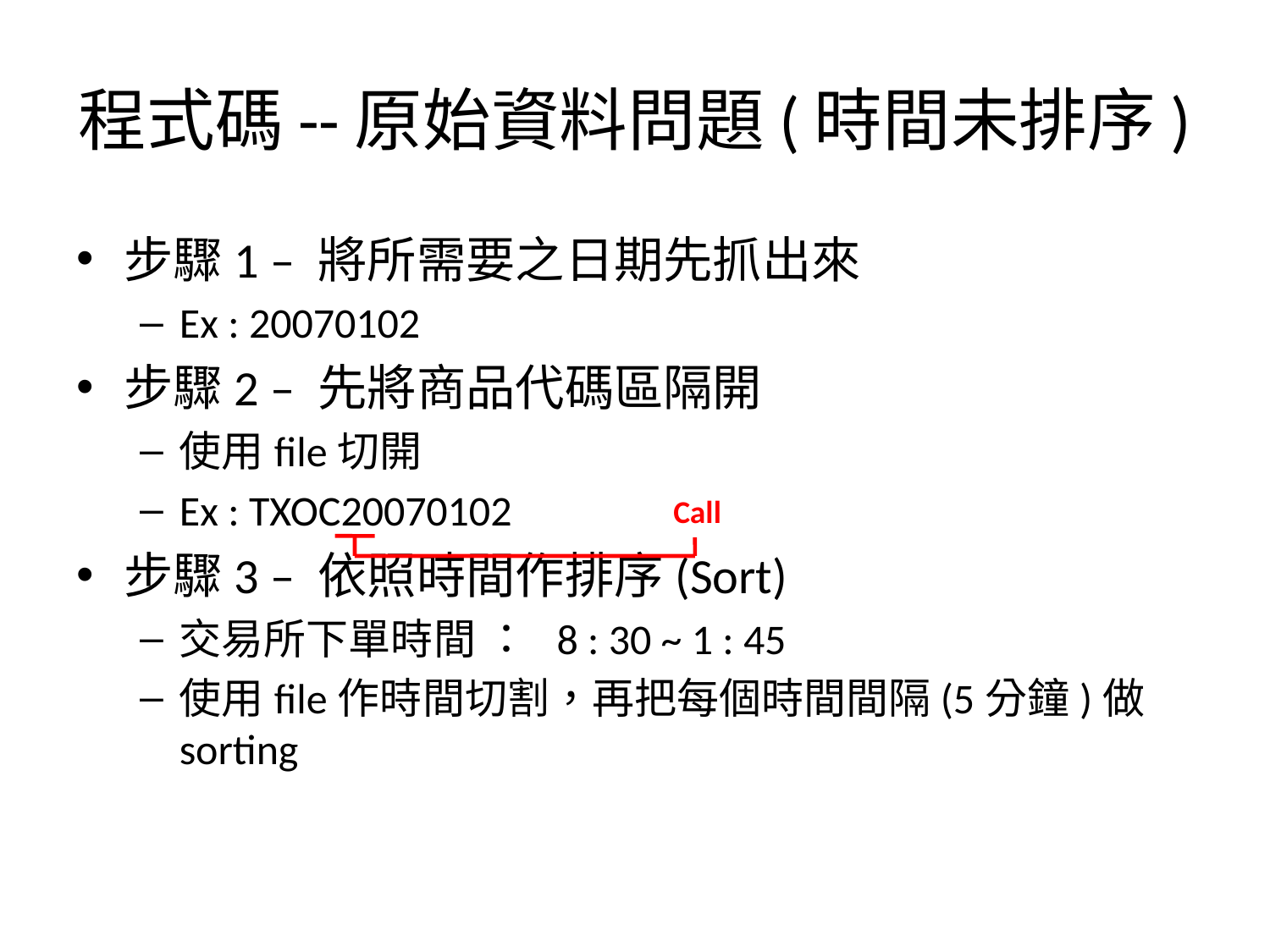

# 程式碼--原始資料問題(時間未排序)
步驟1 – 將所需要之日期先抓出來
Ex : 20070102
步驟2 – 先將商品代碼區隔開
使用file切開
Ex : TXOC20070102
步驟3 – 依照時間作排序(Sort)
交易所下單時間 ：  8 : 30 ~ 1 : 45
使用file作時間切割，再把每個時間間隔(5分鐘)做sorting

Call